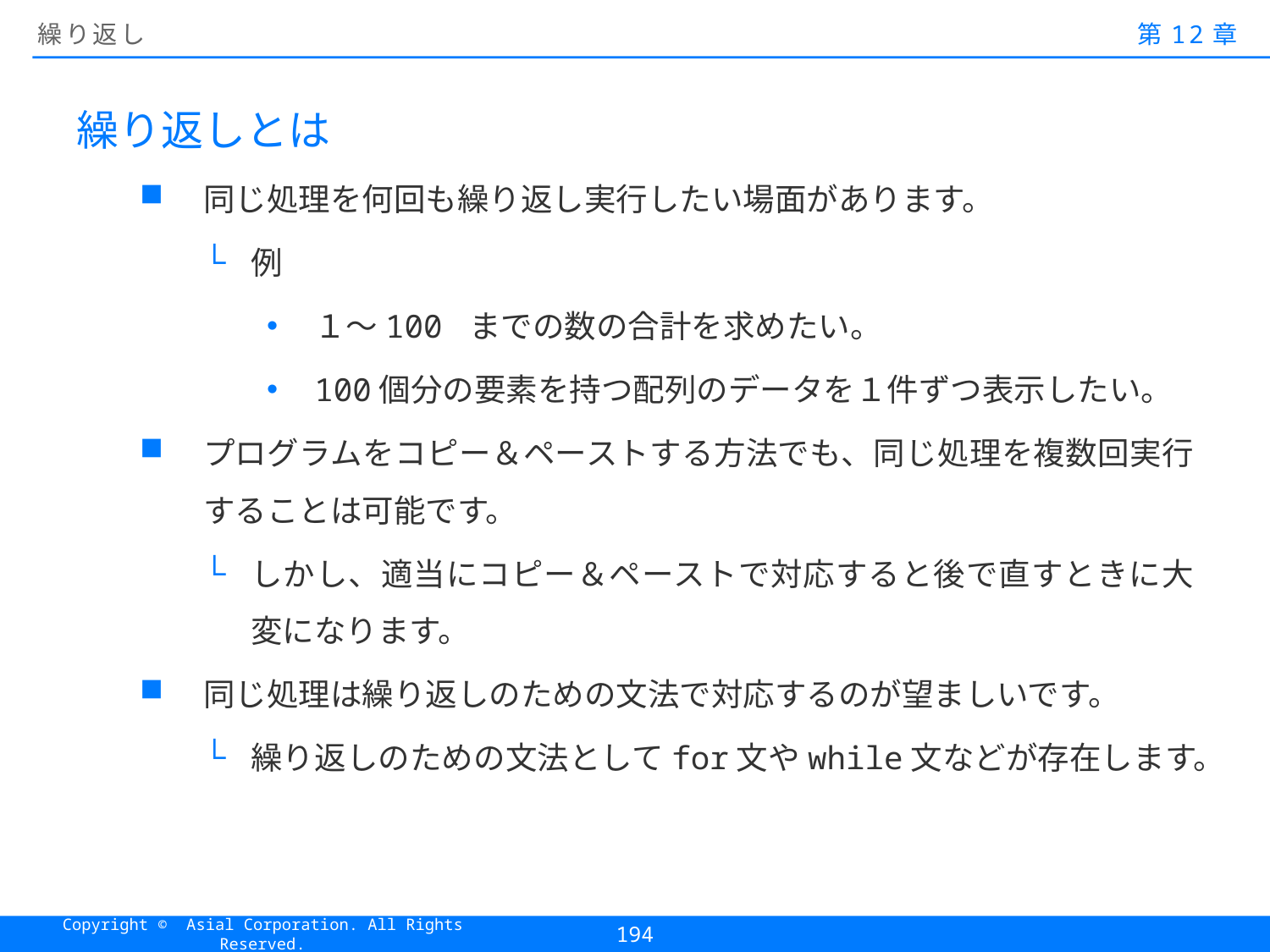

# 繰り返し
第12章
繰り返しとは
同じ処理を何回も繰り返し実行したい場面があります。
例
１～100 までの数の合計を求めたい。
100個分の要素を持つ配列のデータを１件ずつ表示したい。
プログラムをコピー＆ペーストする方法でも、同じ処理を複数回実行することは可能です。
しかし、適当にコピー＆ペーストで対応すると後で直すときに大変になります。
同じ処理は繰り返しのための文法で対応するのが望ましいです。
繰り返しのための文法としてfor文やwhile文などが存在します。

194